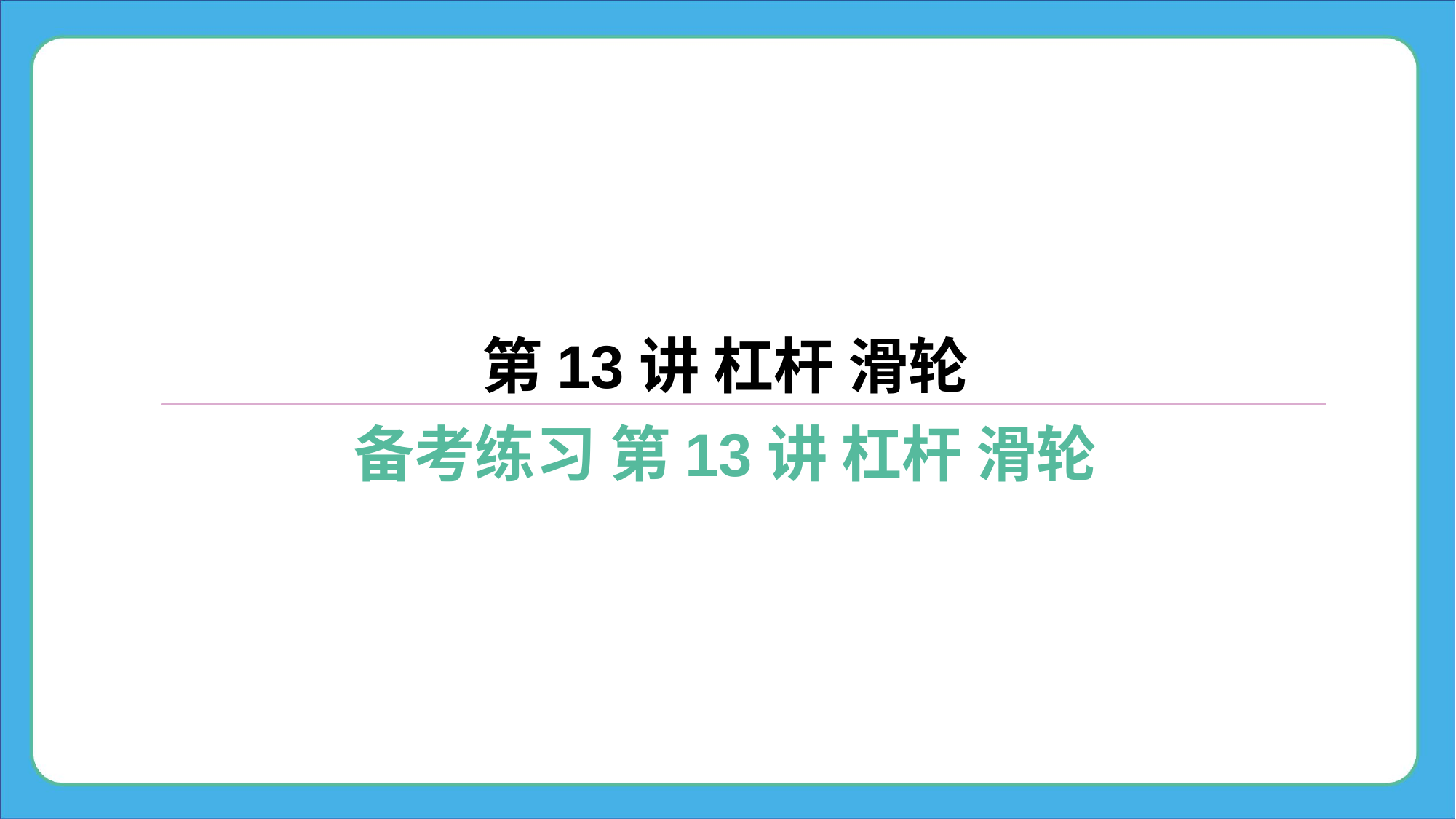

第13讲 杠杆 滑轮
备考练习 第13讲 杠杆 滑轮